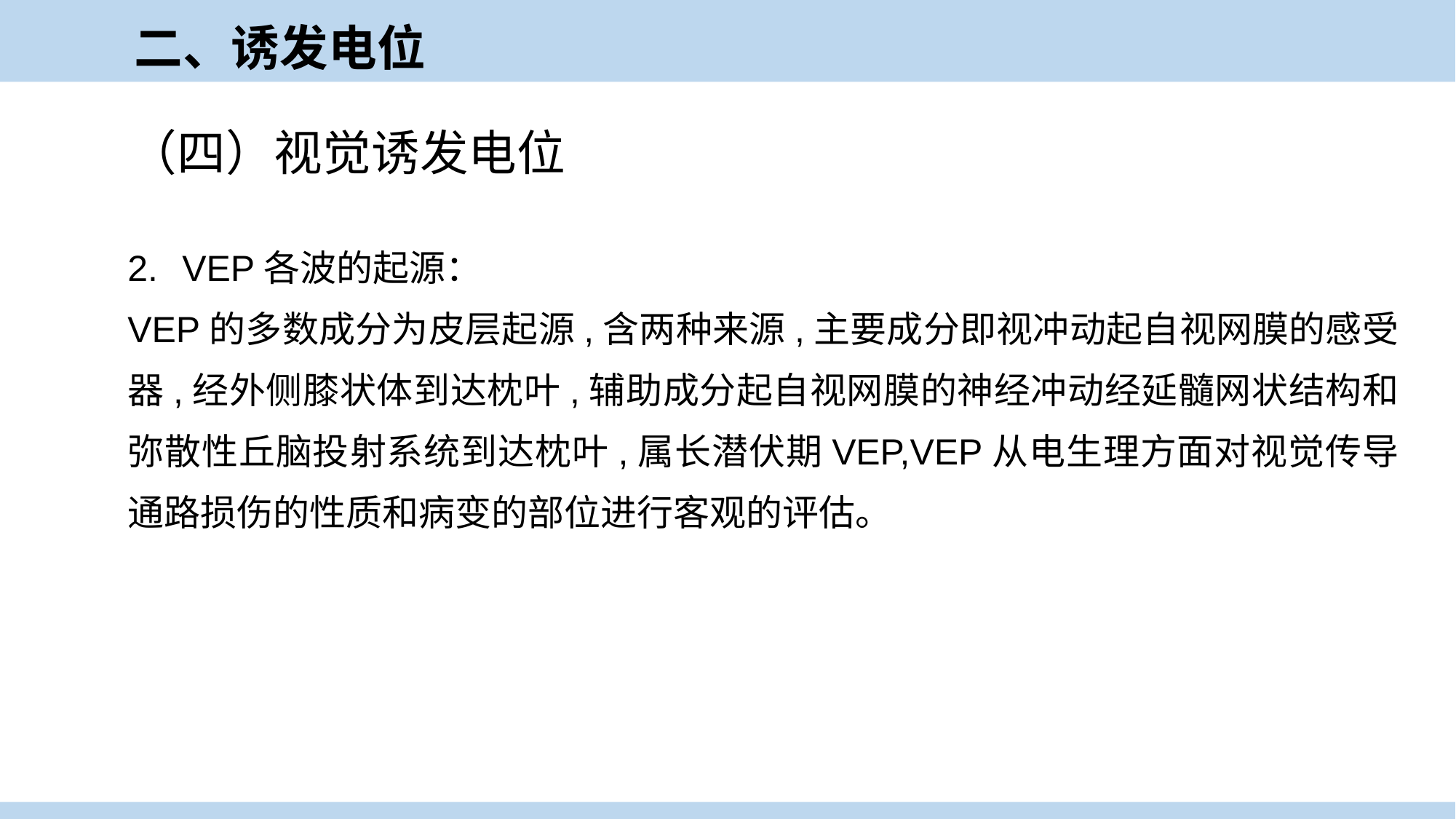

二、诱发电位
（四）视觉诱发电位
VEP各波的起源：
VEP的多数成分为皮层起源,含两种来源,主要成分即视冲动起自视网膜的感受器,经外侧膝状体到达枕叶,辅助成分起自视网膜的神经冲动经延髓网状结构和弥散性丘脑投射系统到达枕叶,属长潜伏期VEP,VEP从电生理方面对视觉传导通路损伤的性质和病变的部位进行客观的评估。